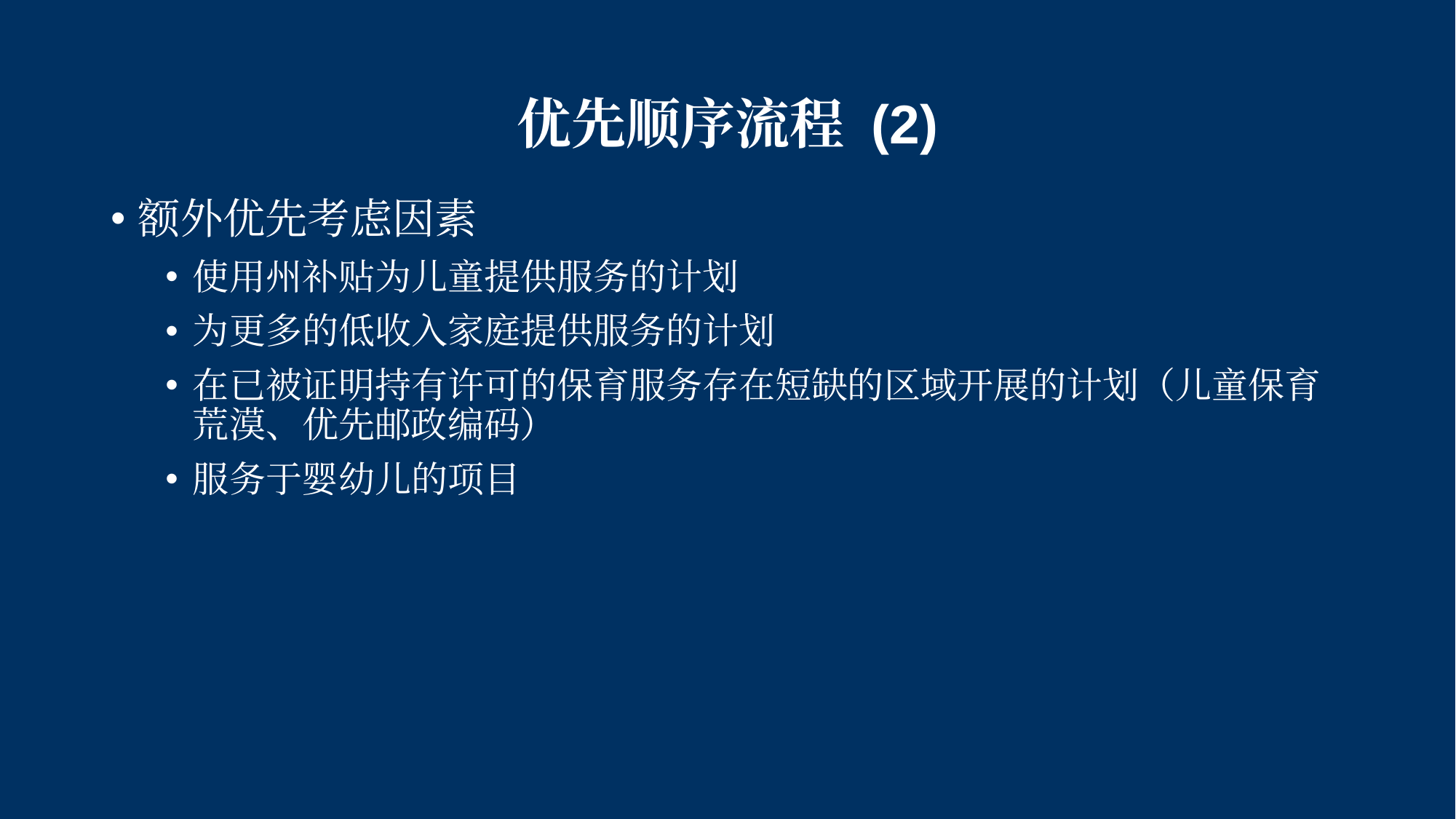

# 优先顺序流程 (2)
额外优先考虑因素
使用州补贴为儿童提供服务的计划
为更多的低收入家庭提供服务的计划
在已被证明持有许可的保育服务存在短缺的区域开展的计划（儿童保育荒漠、优先邮政编码）
服务于婴幼儿的项目